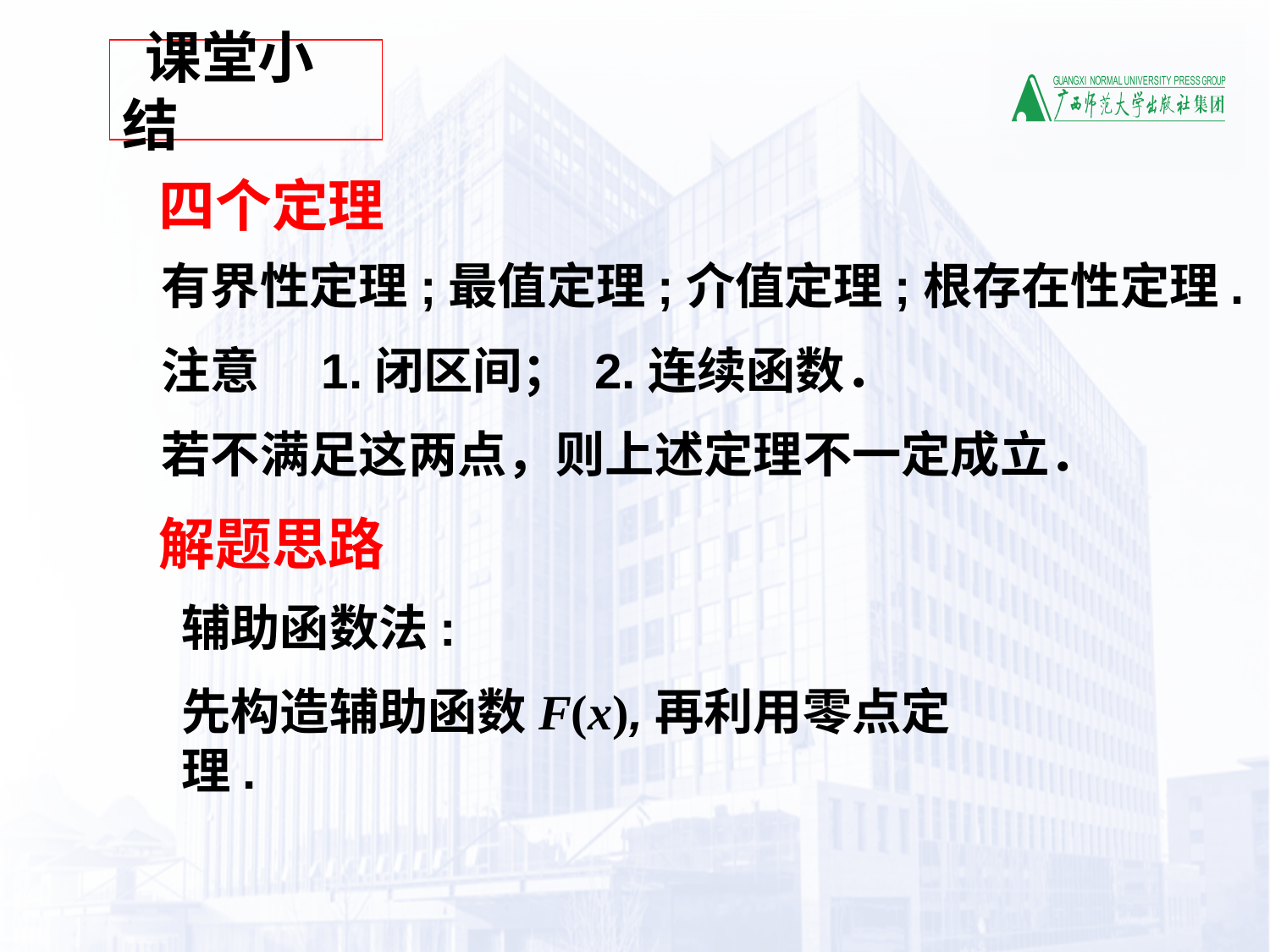

课堂小结
四个定理
有界性定理;最值定理;介值定理;根存在性定理.
注意　1.闭区间； 2.连续函数．
若不满足这两点，则上述定理不一定成立．
解题思路
辅助函数法:
先构造辅助函数F(x),再利用零点定理.